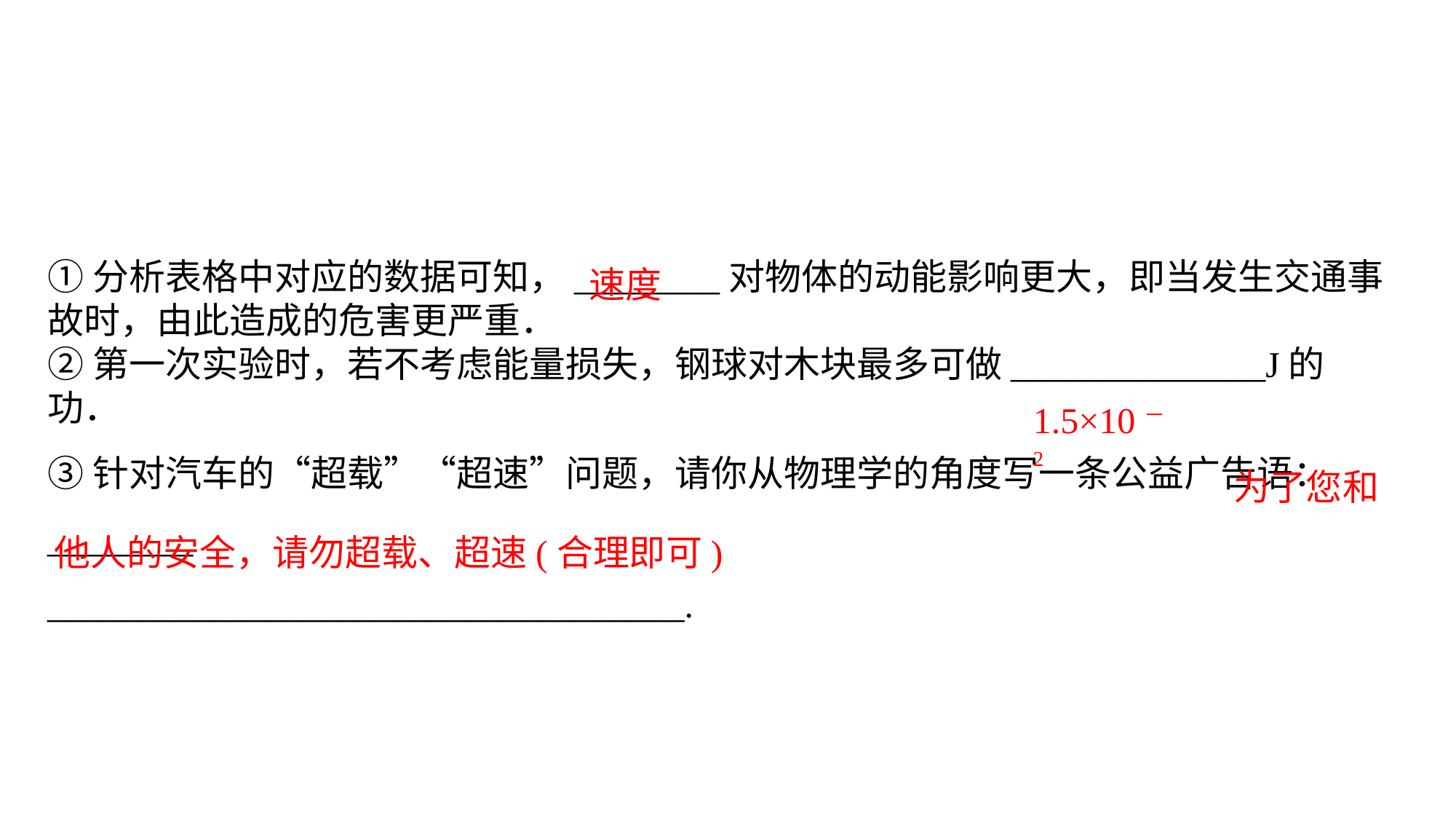

①分析表格中对应的数据可知，________对物体的动能影响更大，即当发生交通事故时，由此造成的危害更严重．②第一次实验时，若不考虑能量损失，钢球对木块最多可做______________J的功．③针对汽车的“超载”“超速”问题，请你从物理学的角度写一条公益广告语：________
___________________________________.
速度
1.5×10－2
                                                                                                                                               为了您和他人的安全，请勿超载、超速(合理即可)